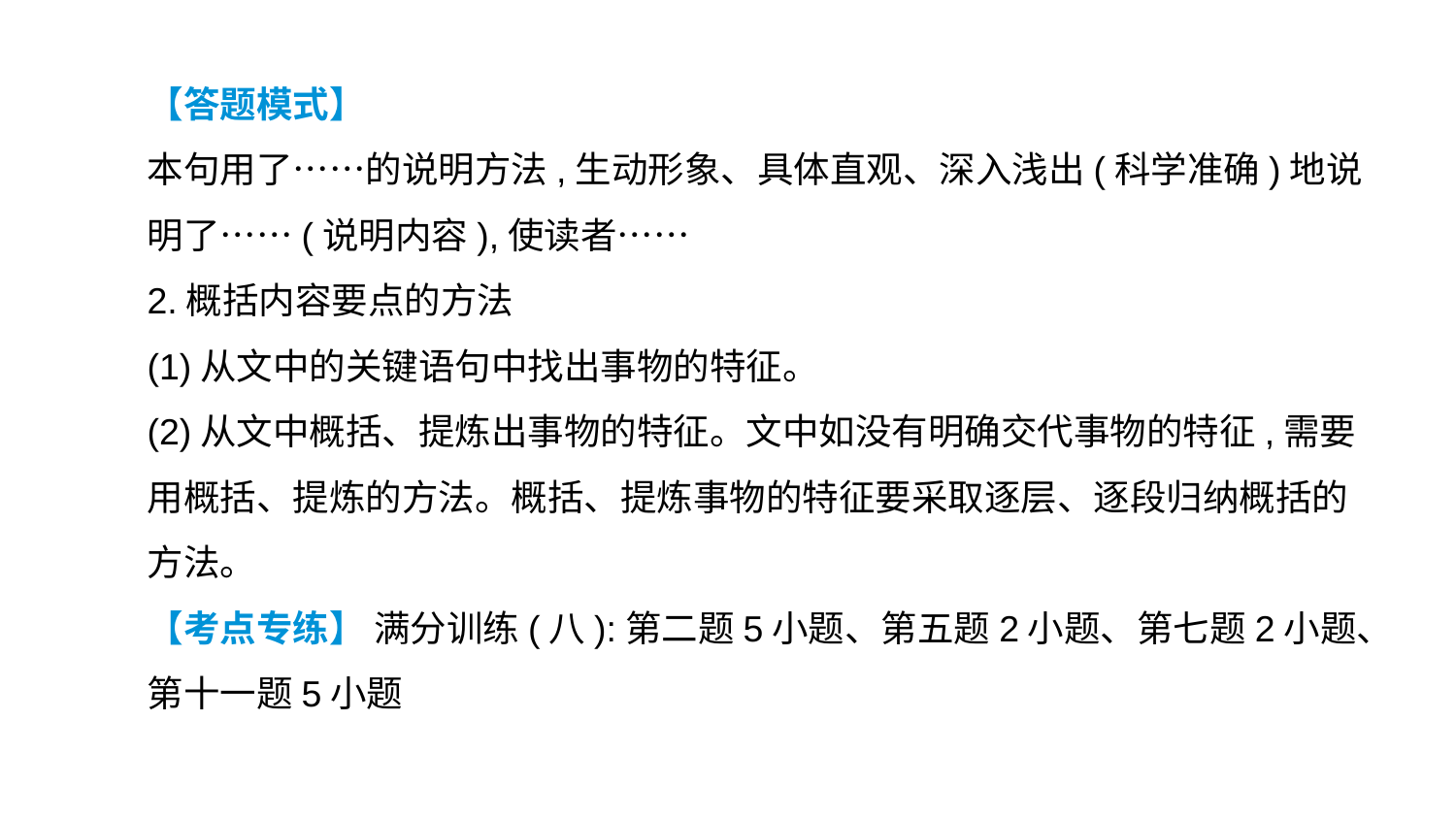

【答题模式】
本句用了……的说明方法,生动形象、具体直观、深入浅出(科学准确)地说明了……(说明内容),使读者……
2.概括内容要点的方法
(1)从文中的关键语句中找出事物的特征。
(2)从文中概括、提炼出事物的特征。文中如没有明确交代事物的特征,需要用概括、提炼的方法。概括、提炼事物的特征要采取逐层、逐段归纳概括的方法。
【考点专练】 满分训练(八):第二题5小题、第五题2小题、第七题2小题、第十一题5小题